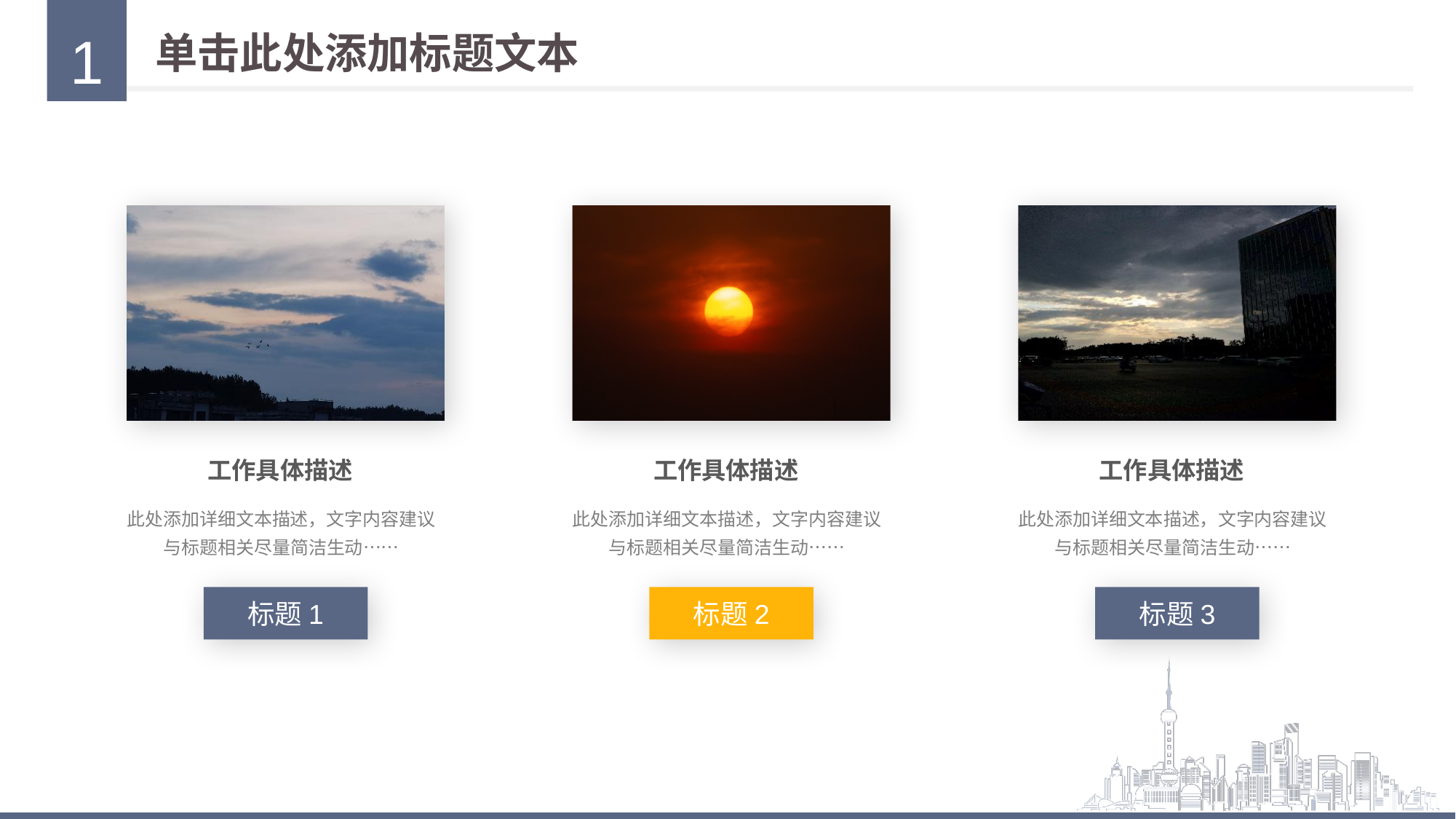

1
单击此处添加标题文本

工作具体描述
工作具体描述
工作具体描述
此处添加详细文本描述，文字内容建议与标题相关尽量简洁生动……
此处添加详细文本描述，文字内容建议与标题相关尽量简洁生动……
此处添加详细文本描述，文字内容建议与标题相关尽量简洁生动……
标题1
标题2
标题3